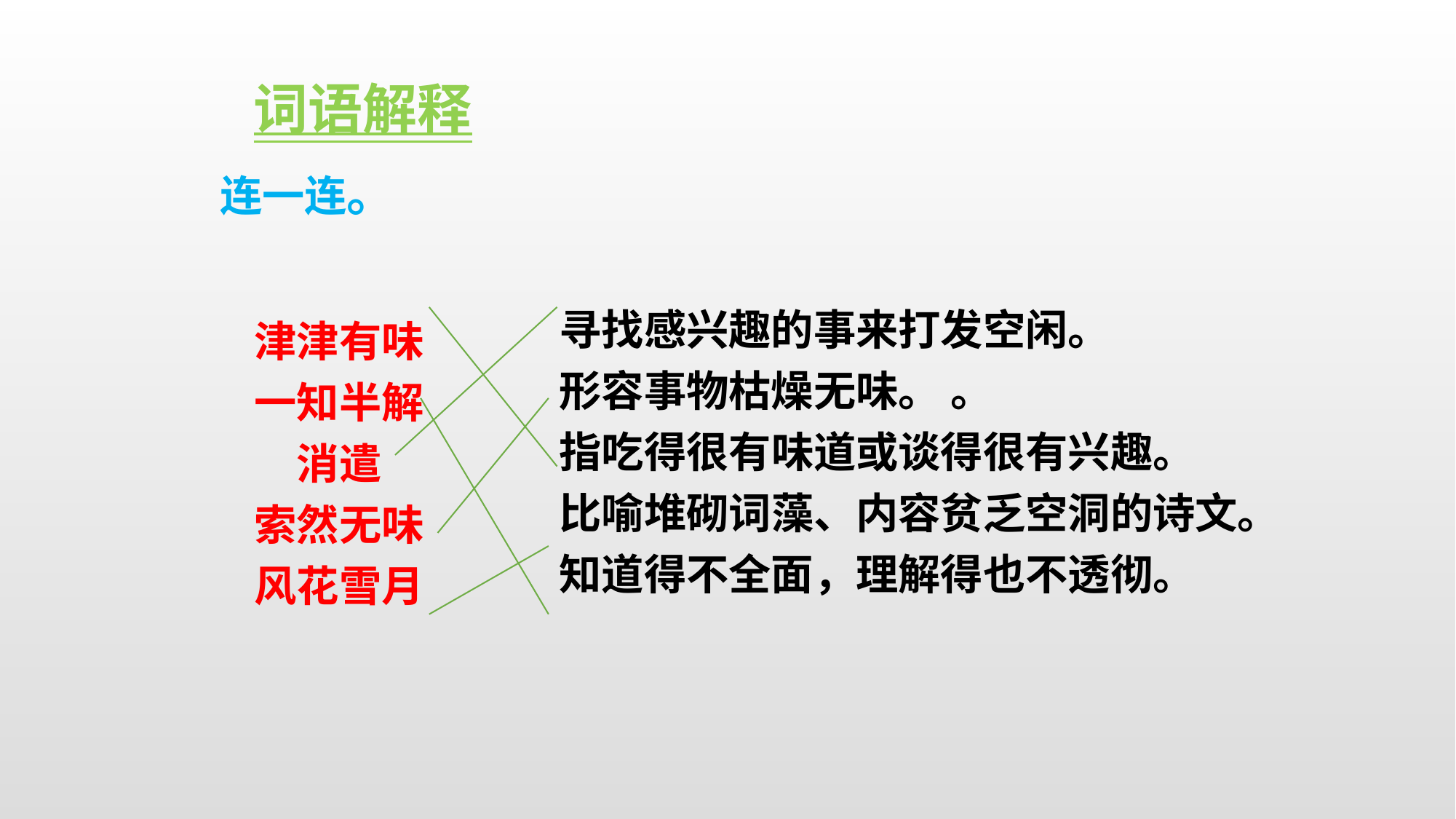

词语解释

连一连。
寻找感兴趣的事来打发空闲。
形容事物枯燥无味。 。
指吃得很有味道或谈得很有兴趣。
比喻堆砌词藻、内容贫乏空洞的诗文。
知道得不全面，理解得也不透彻。
津津有味
一知半解
消遣
索然无味
风花雪月